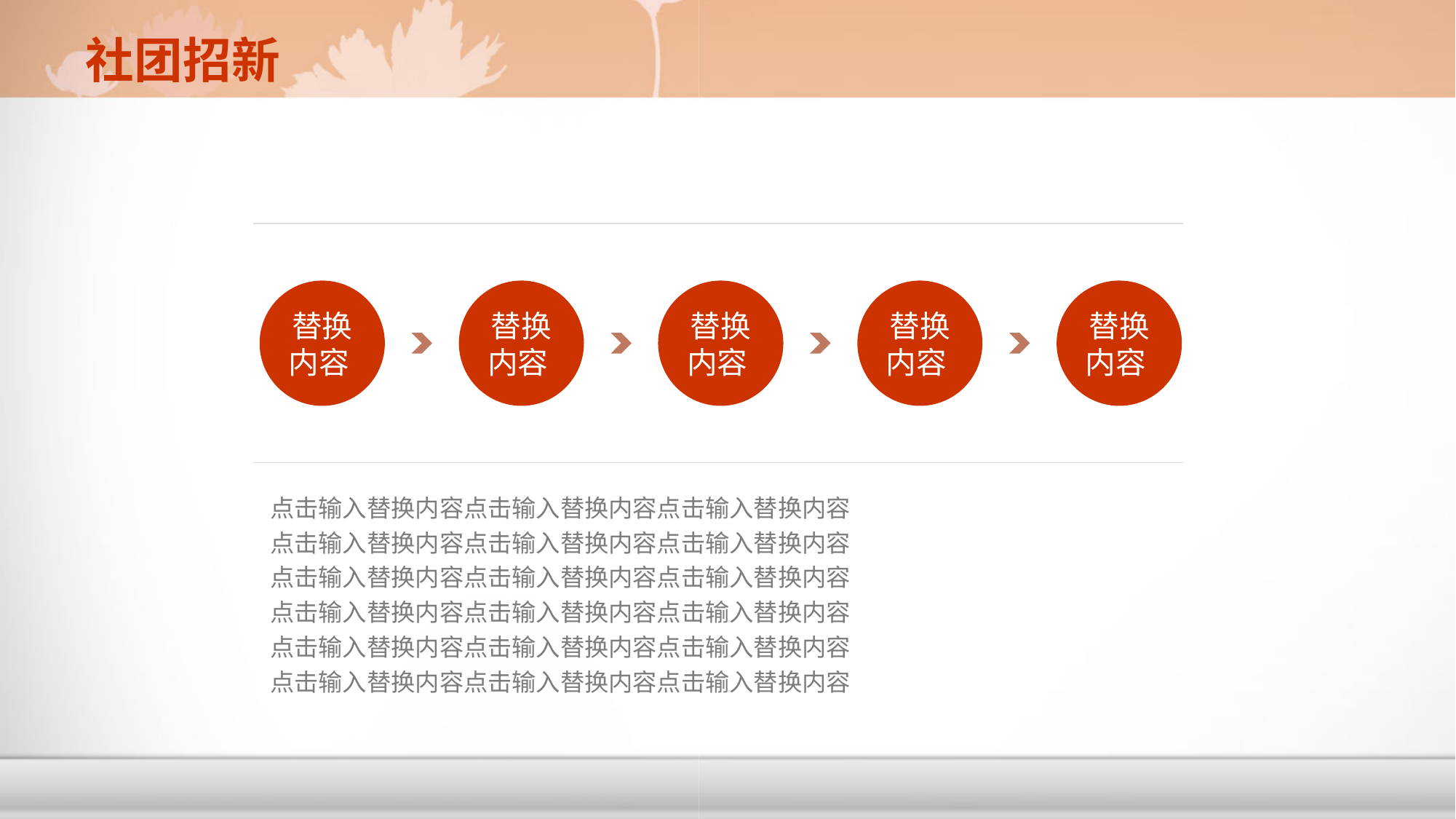

社团招新
替换内容
替换内容
替换内容
替换内容
替换内容

点击输入替换内容点击输入替换内容点击输入替换内容
点击输入替换内容点击输入替换内容点击输入替换内容
点击输入替换内容点击输入替换内容点击输入替换内容
点击输入替换内容点击输入替换内容点击输入替换内容
点击输入替换内容点击输入替换内容点击输入替换内容
点击输入替换内容点击输入替换内容点击输入替换内容